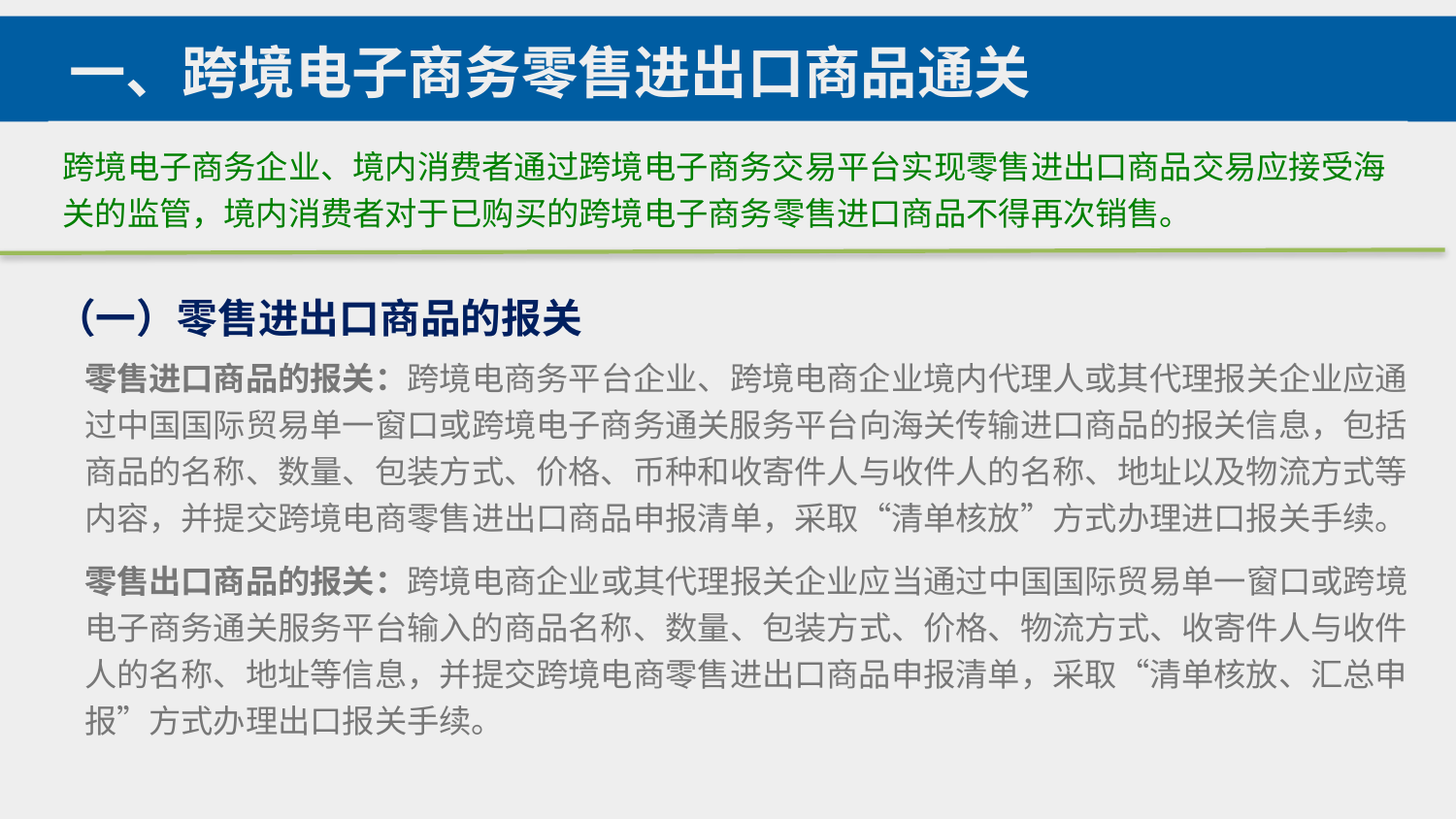

一、跨境电子商务零售进出口商品通关
跨境电子商务企业、境内消费者通过跨境电子商务交易平台实现零售进出口商品交易应接受海关的监管，境内消费者对于已购买的跨境电子商务零售进口商品不得再次销售。
（一）零售进出口商品的报关
零售进口商品的报关：跨境电商务平台企业、跨境电商企业境内代理人或其代理报关企业应通过中国国际贸易单一窗口或跨境电子商务通关服务平台向海关传输进口商品的报关信息，包括商品的名称、数量、包装方式、价格、币种和收寄件人与收件人的名称、地址以及物流方式等内容，并提交跨境电商零售进出口商品申报清单，采取“清单核放”方式办理进口报关手续。
零售出口商品的报关：跨境电商企业或其代理报关企业应当通过中国国际贸易单一窗口或跨境电子商务通关服务平台输入的商品名称、数量、包装方式、价格、物流方式、收寄件人与收件人的名称、地址等信息，并提交跨境电商零售进出口商品申报清单，采取“清单核放、汇总申报”方式办理出口报关手续。